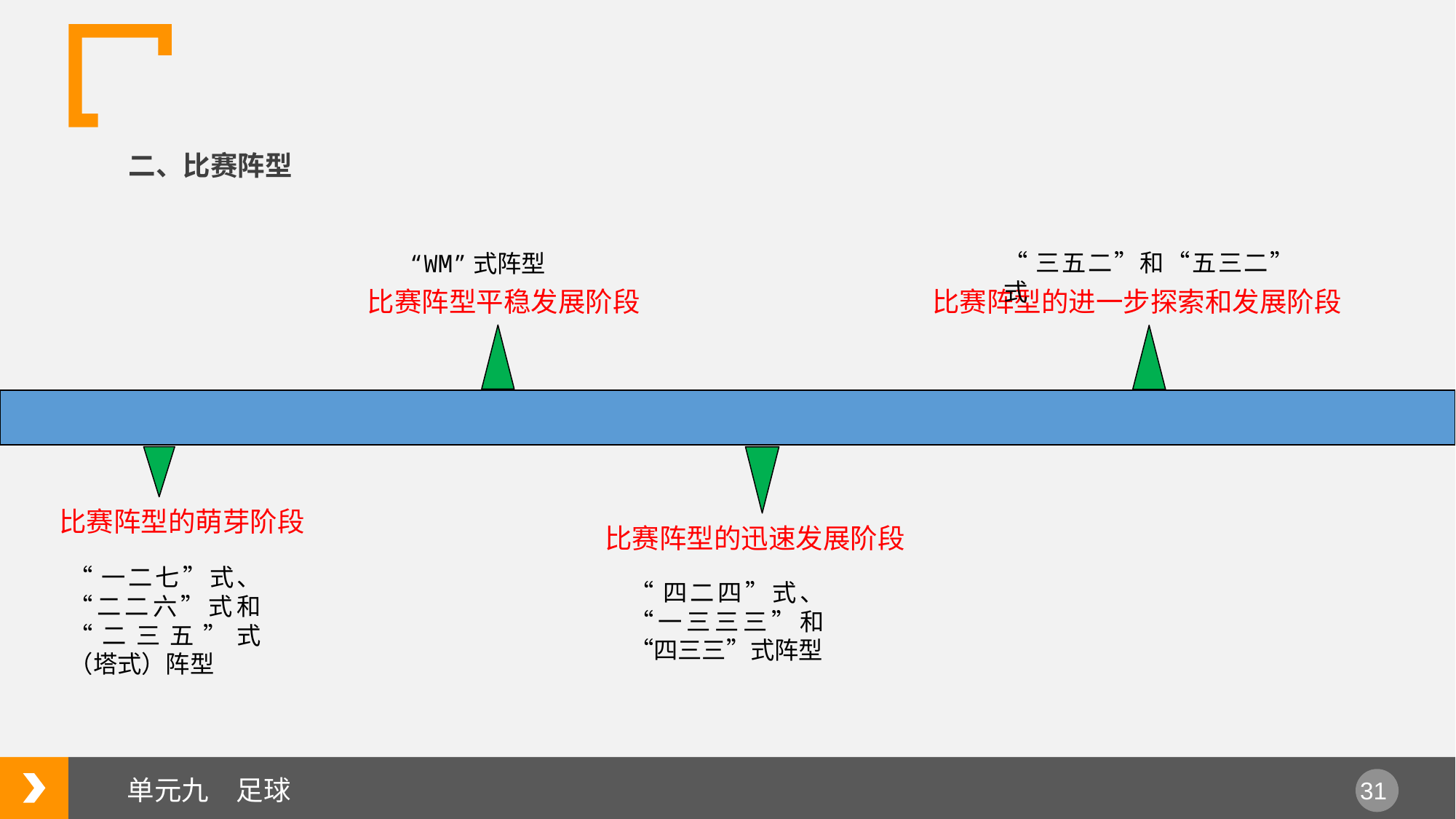

二、比赛阵型
“三五二”和“五三二”式
“WM”式阵型
比赛阵型平稳发展阶段
比赛阵型的进一步探索和发展阶段

比赛阵型的萌芽阶段
比赛阵型的迅速发展阶段
“一二七”式、“二二六”式和“二三五”式（塔式）阵型
“四二四”式、“一三三三”和“四三三”式阵型
单元九　足球